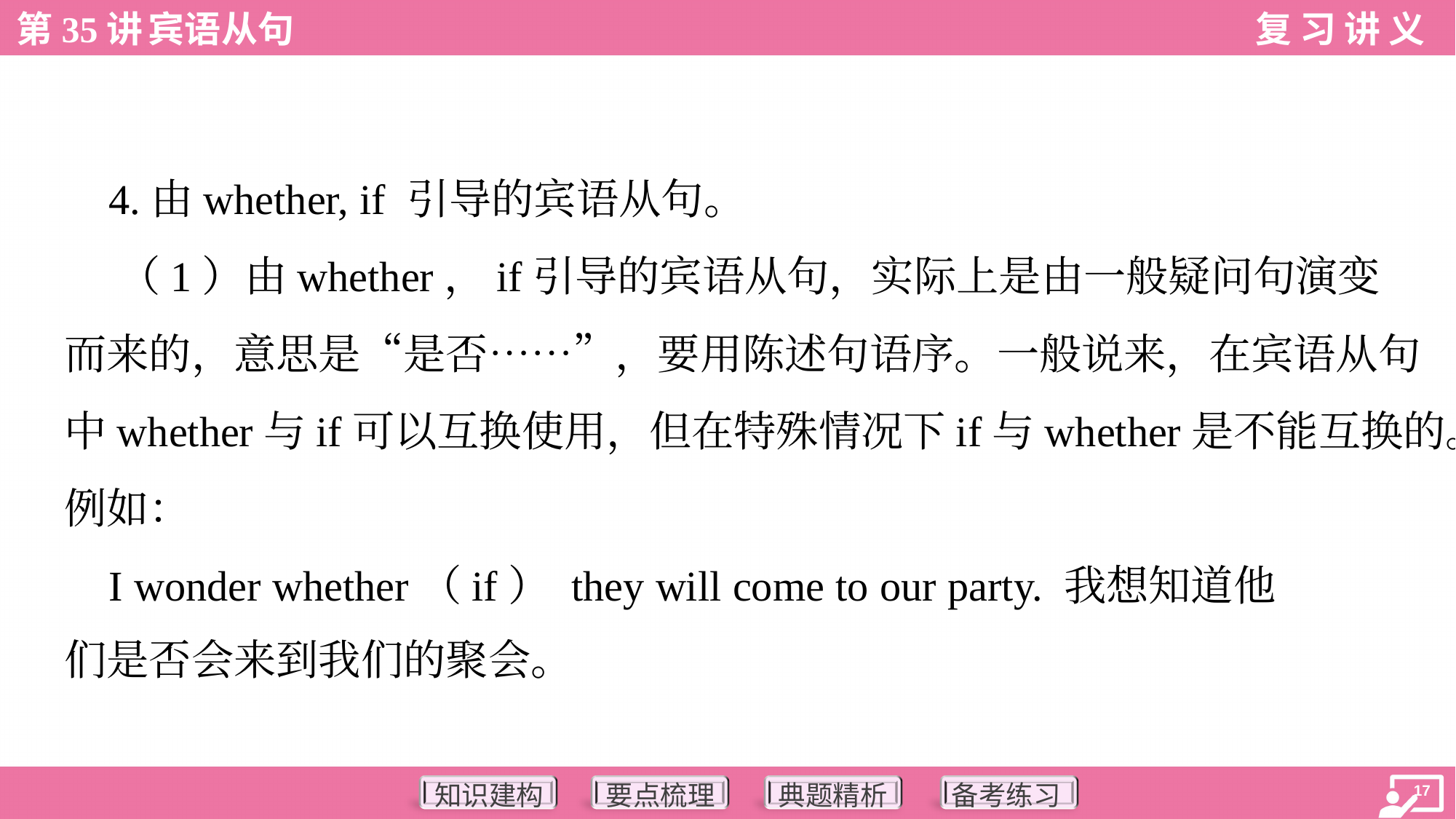

4.由whether, if 引导的宾语从句。
    （1）由whether，if引导的宾语从句，实际上是由一般疑问句演变
而来的，意思是“是否……”，要用陈述句语序。一般说来，在宾语从句
中whether与if可以互换使用，但在特殊情况下if与whether是不能互换的。
例如：
    I wonder whether（if） they will come to our party. 我想知道他
们是否会来到我们的聚会。